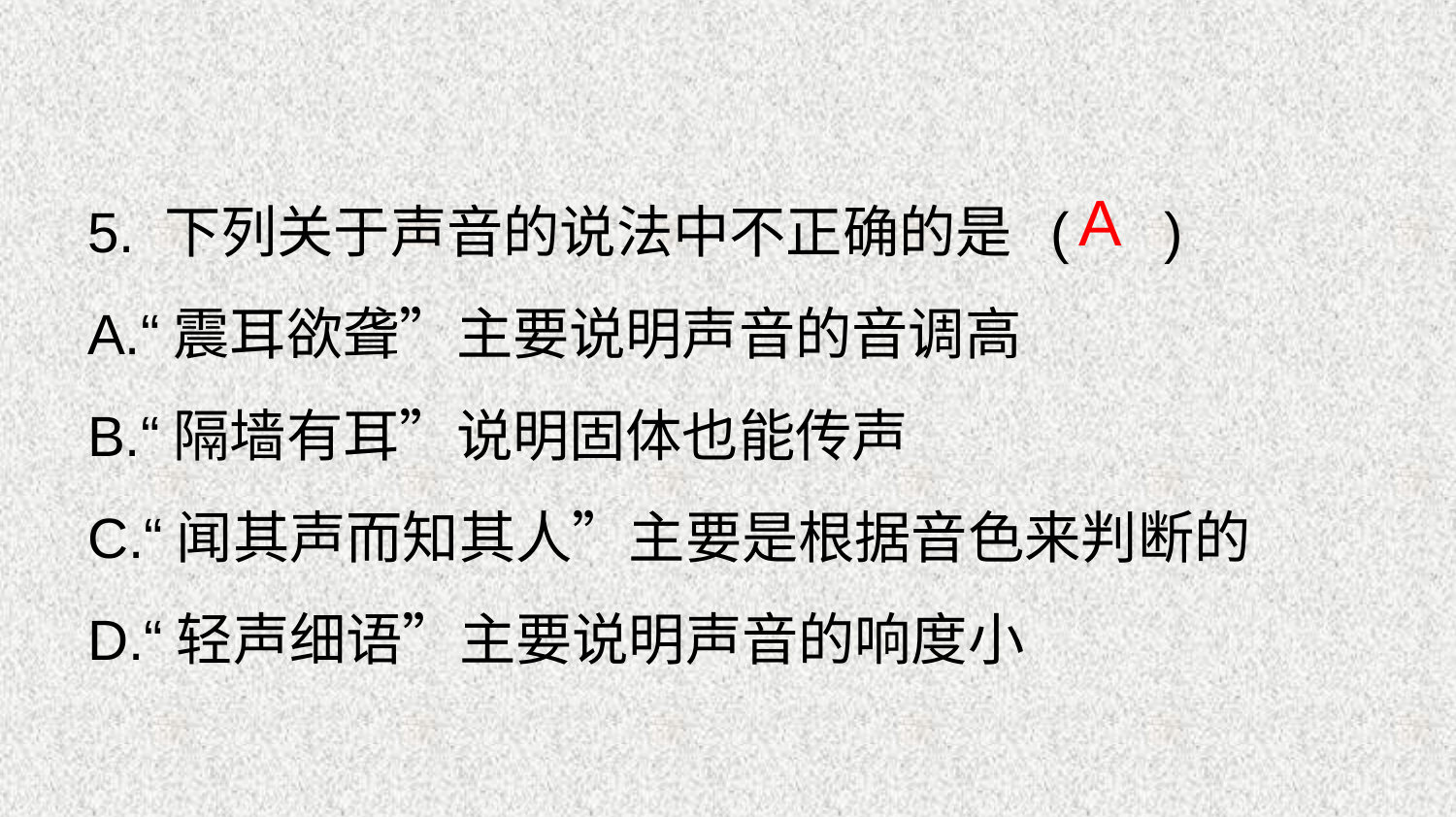

5. 下列关于声音的说法中不正确的是  (      )
A.“震耳欲聋”主要说明声音的音调高
B.“隔墙有耳”说明固体也能传声
C.“闻其声而知其人”主要是根据音色来判断的
D.“轻声细语”主要说明声音的响度小
 A